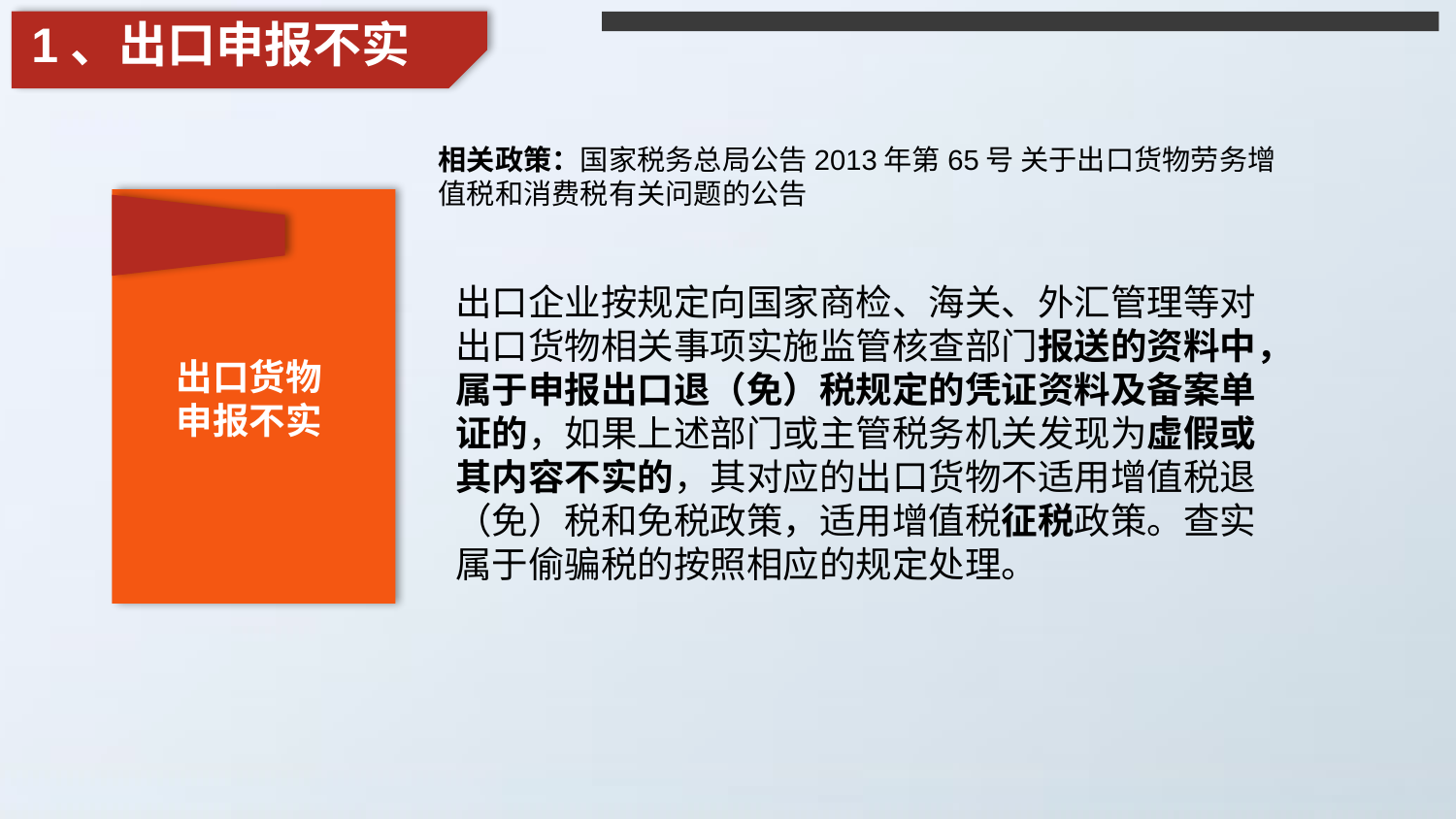

1、出口申报不实

相关政策：国家税务总局公告2013年第65号 关于出口货物劳务增值税和消费税有关问题的公告

出口企业按规定向国家商检、海关、外汇管理等对出口货物相关事项实施监管核查部门报送的资料中，属于申报出口退（免）税规定的凭证资料及备案单证的，如果上述部门或主管税务机关发现为虚假或其内容不实的，其对应的出口货物不适用增值税退（免）税和免税政策，适用增值税征税政策。查实属于偷骗税的按照相应的规定处理。
出口货物
申报不实